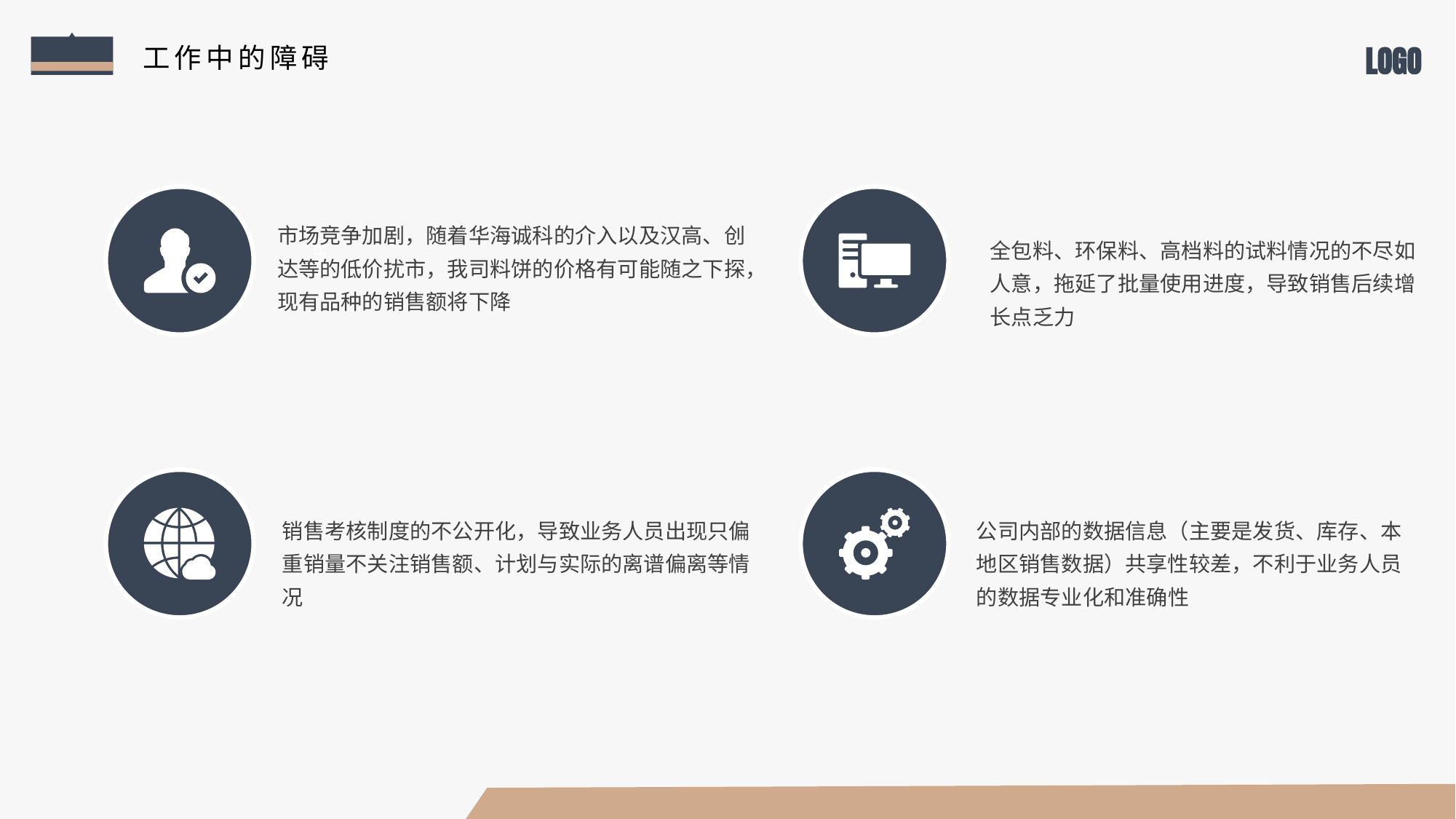

工作中的障碍

PART
市场竞争加剧，随着华海诚科的介入以及汉高、创达等的低价扰市，我司料饼的价格有可能随之下探，现有品种的销售额将下降
全包料、环保料、高档料的试料情况的不尽如人意，拖延了批量使用进度，导致销售后续增长点乏力

销售考核制度的不公开化，导致业务人员出现只偏重销量不关注销售额、计划与实际的离谱偏离等情况
公司内部的数据信息（主要是发货、库存、本地区销售数据）共享性较差，不利于业务人员的数据专业化和准确性